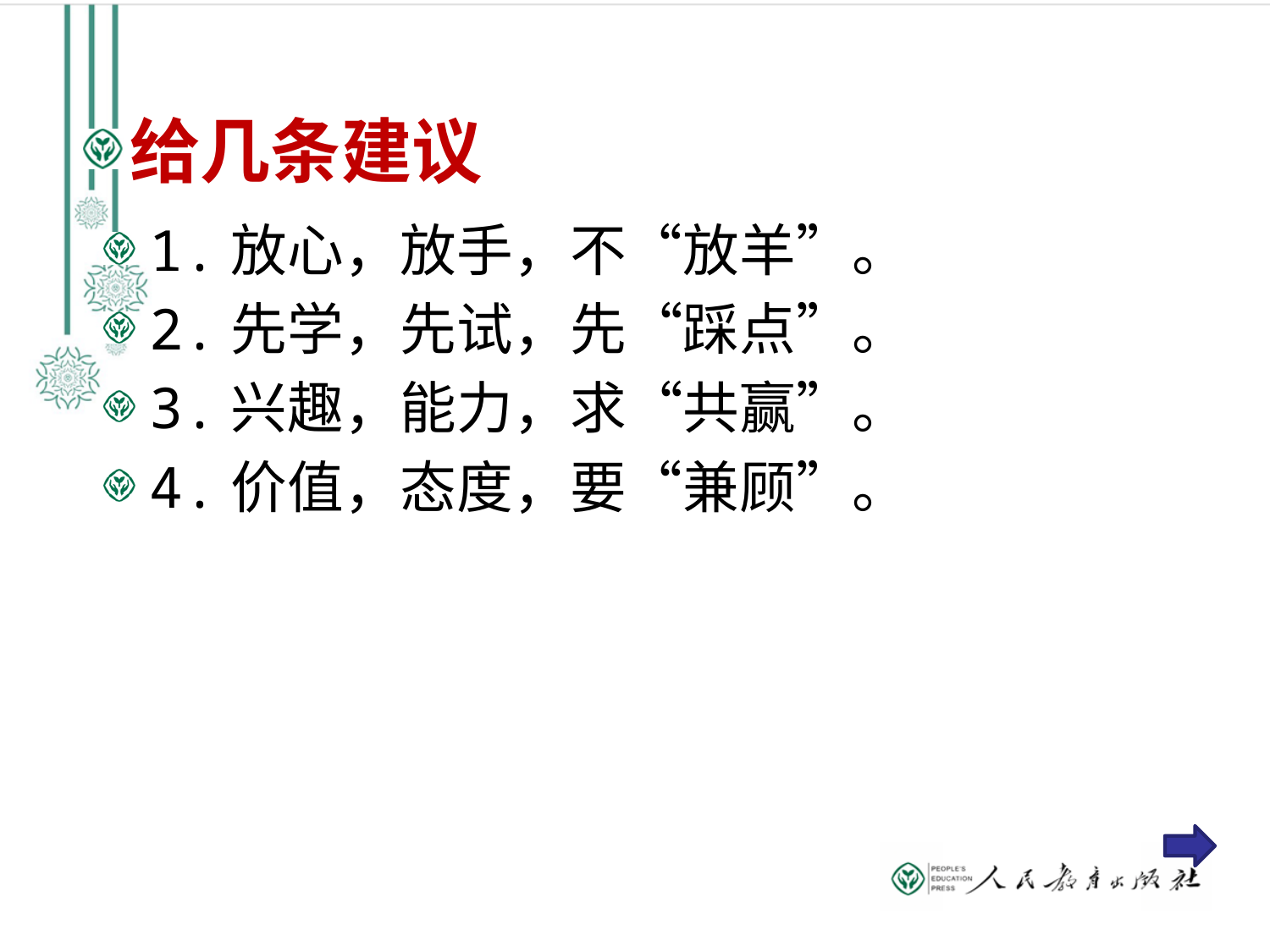

给几条建议
1.放心，放手，不“放羊”。
2.先学，先试，先“踩点”。
3.兴趣，能力，求“共赢”。
4.价值，态度，要“兼顾”。